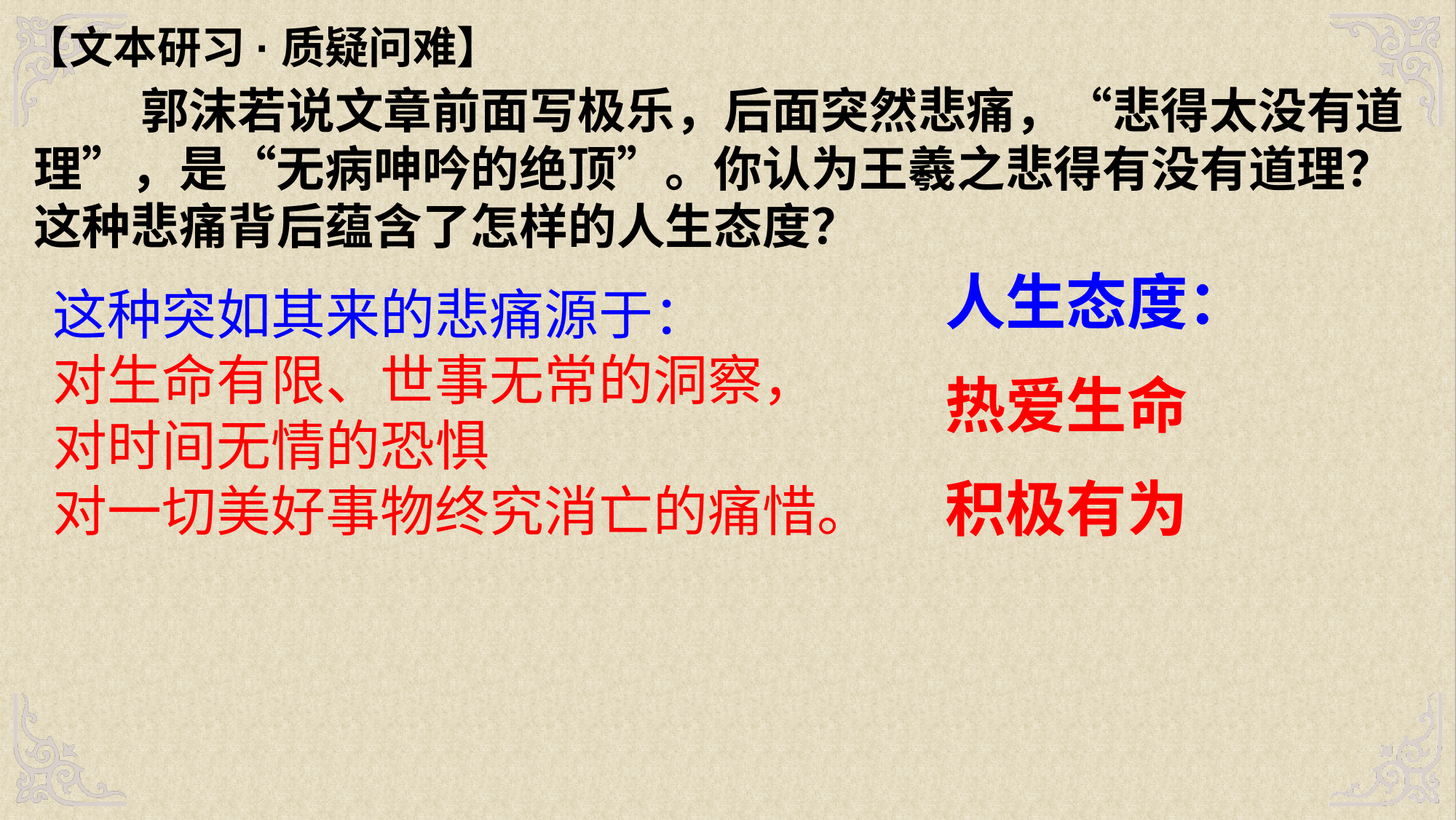

【文本研习·质疑问难】
              郭沫若说文章前面写极乐，后面突然悲痛，“悲得太没有道理”，是“无病呻吟的绝顶”。你认为王羲之悲得有没有道理？这种悲痛背后蕴含了怎样的人生态度？
人生态度：
热爱生命
积极有为
这种突如其来的悲痛源于：
对生命有限、世事无常的洞察，
对时间无情的恐惧
对一切美好事物终究消亡的痛惜。